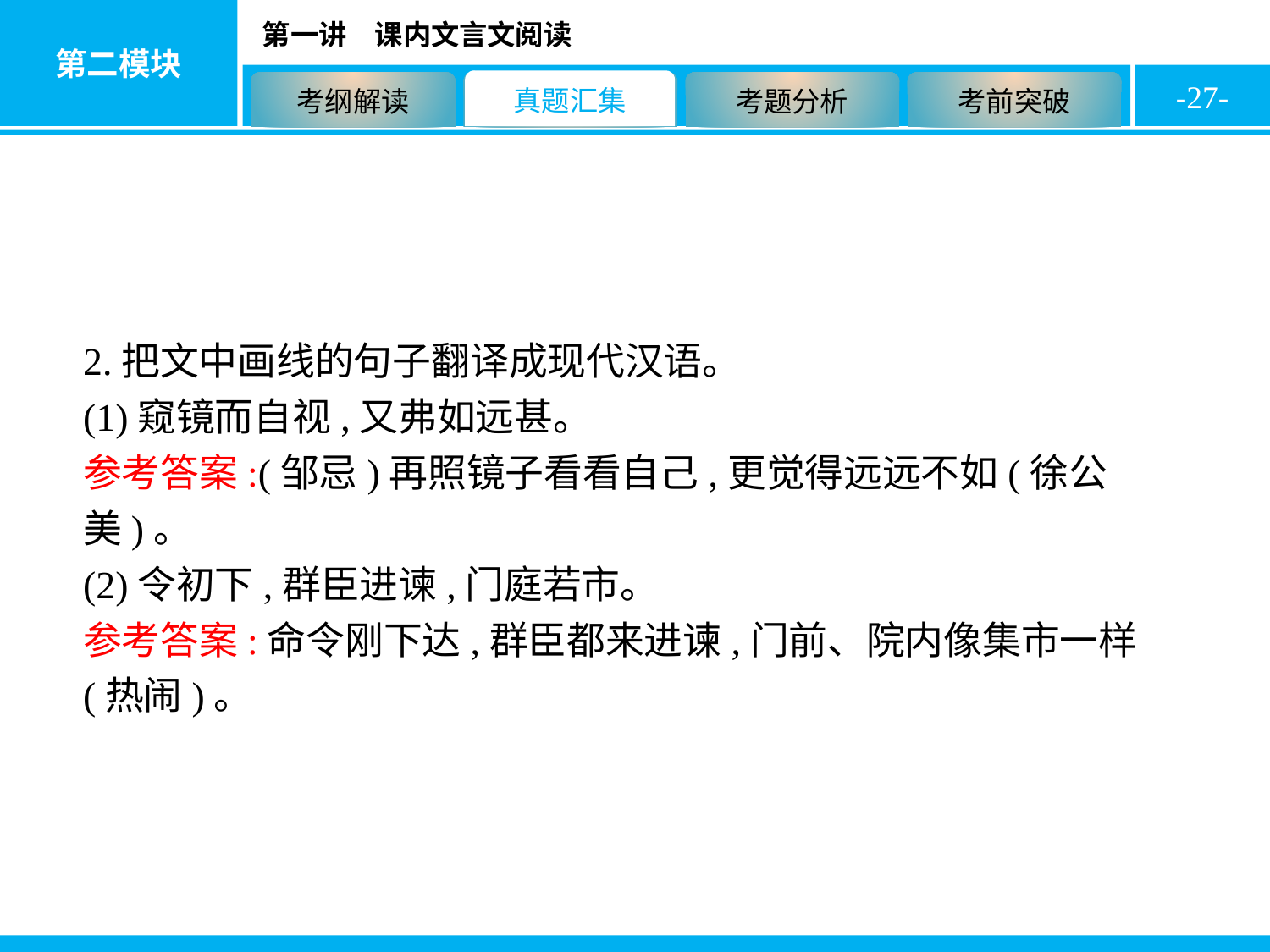

-27-
2.把文中画线的句子翻译成现代汉语。
(1)窥镜而自视,又弗如远甚。
参考答案:(邹忌)再照镜子看看自己,更觉得远远不如(徐公美)。
(2)令初下,群臣进谏,门庭若市。
参考答案:命令刚下达,群臣都来进谏,门前、院内像集市一样(热闹)。